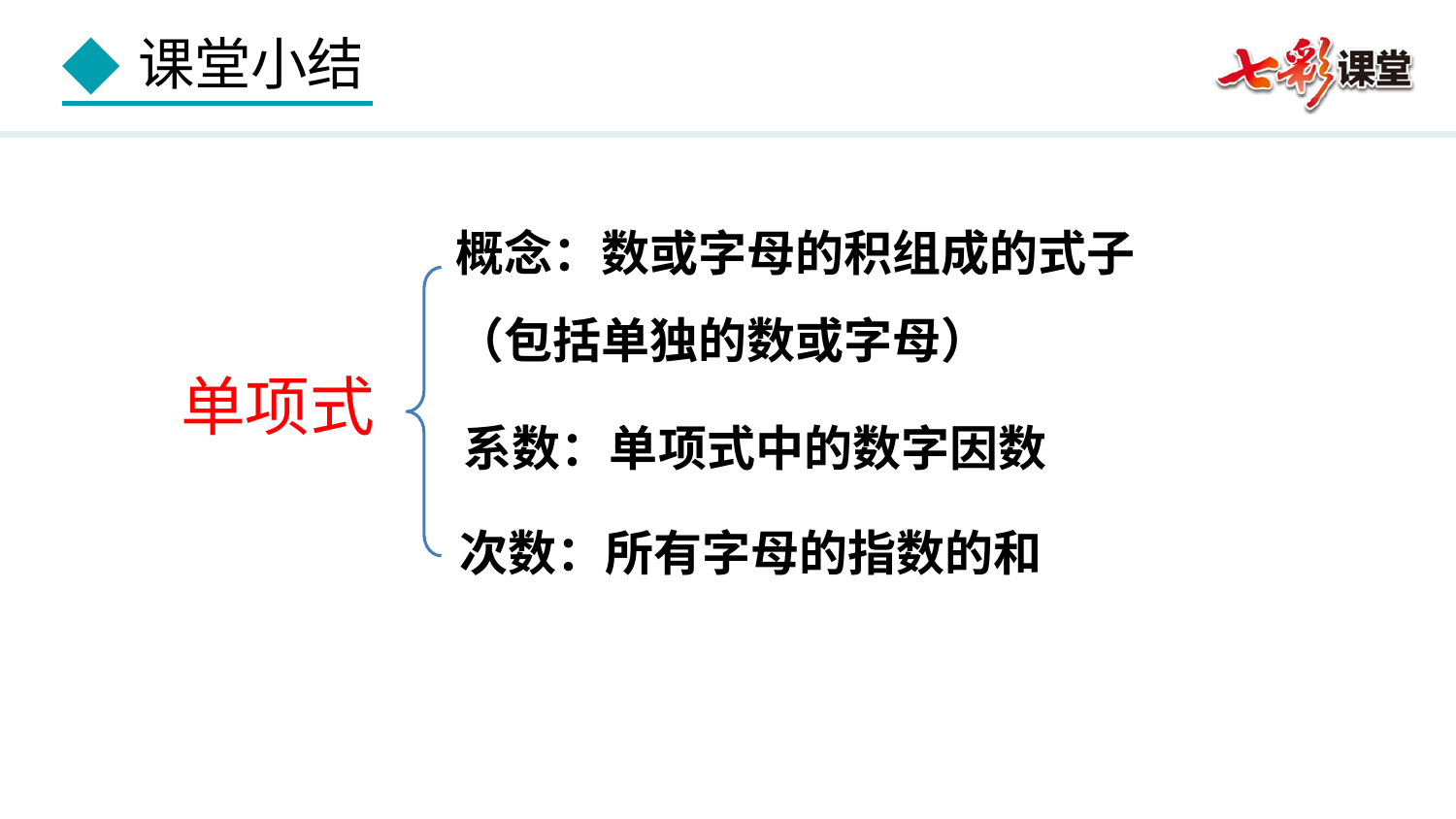

概念：数或字母的积组成的式子
（包括单独的数或字母）

单项式
系数：单项式中的数字因数
次数：所有字母的指数的和